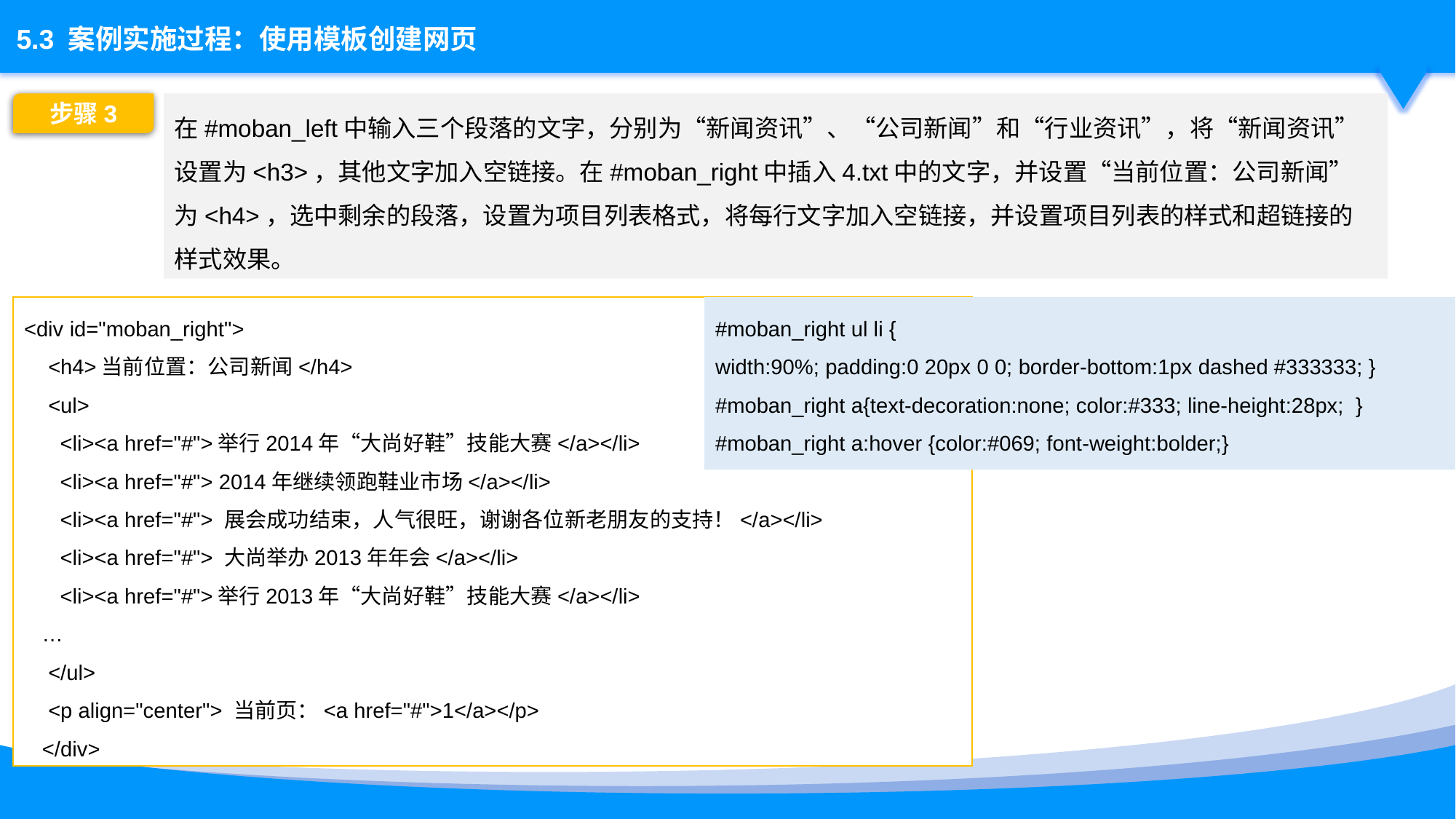

步骤3
在#moban_left中输入三个段落的文字，分别为“新闻资讯”、“公司新闻”和“行业资讯”，将“新闻资讯”设置为<h3>，其他文字加入空链接。在#moban_right中插入4.txt中的文字，并设置“当前位置：公司新闻”为<h4>，选中剩余的段落，设置为项目列表格式，将每行文字加入空链接，并设置项目列表的样式和超链接的样式效果。
<div id="moban_right">
    <h4>当前位置：公司新闻</h4>
    <ul>
      <li><a href="#">举行2014年“大尚好鞋”技能大赛</a></li>
      <li><a href="#"> 2014年继续领跑鞋业市场</a></li>
      <li><a href="#"> 展会成功结束，人气很旺，谢谢各位新老朋友的支持！</a></li>
      <li><a href="#"> 大尚举办2013年年会</a></li>
      <li><a href="#">举行2013年“大尚好鞋”技能大赛</a></li>
   …
    </ul>
    <p align="center"> 当前页：<a href="#">1</a></p>
   </div>
#moban_right ul li {
width:90%; padding:0 20px 0 0; border-bottom:1px dashed #333333; }
#moban_right a{text-decoration:none; color:#333; line-height:28px;  }
#moban_right a:hover {color:#069; font-weight:bolder;}